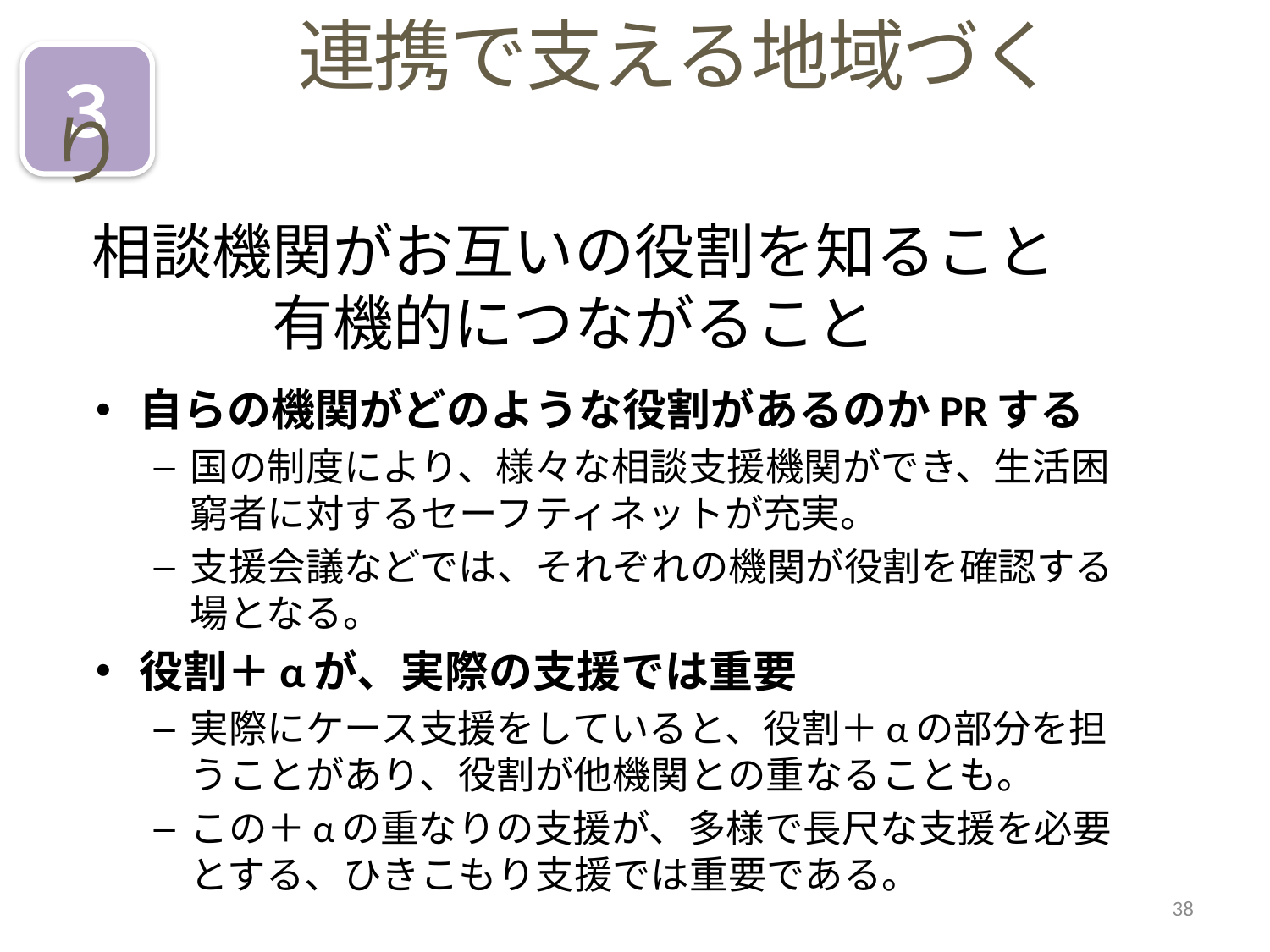

連携で支える地域づくり
３
# 相談機関がお互いの役割を知ること 有機的につながること
自らの機関がどのような役割があるのかPRする
国の制度により、様々な相談支援機関ができ、生活困窮者に対するセーフティネットが充実。
支援会議などでは、それぞれの機関が役割を確認する場となる。
役割＋αが、実際の支援では重要
実際にケース支援をしていると、役割＋αの部分を担うことがあり、役割が他機関との重なることも。
この＋αの重なりの支援が、多様で長尺な支援を必要とする、ひきこもり支援では重要である。
38